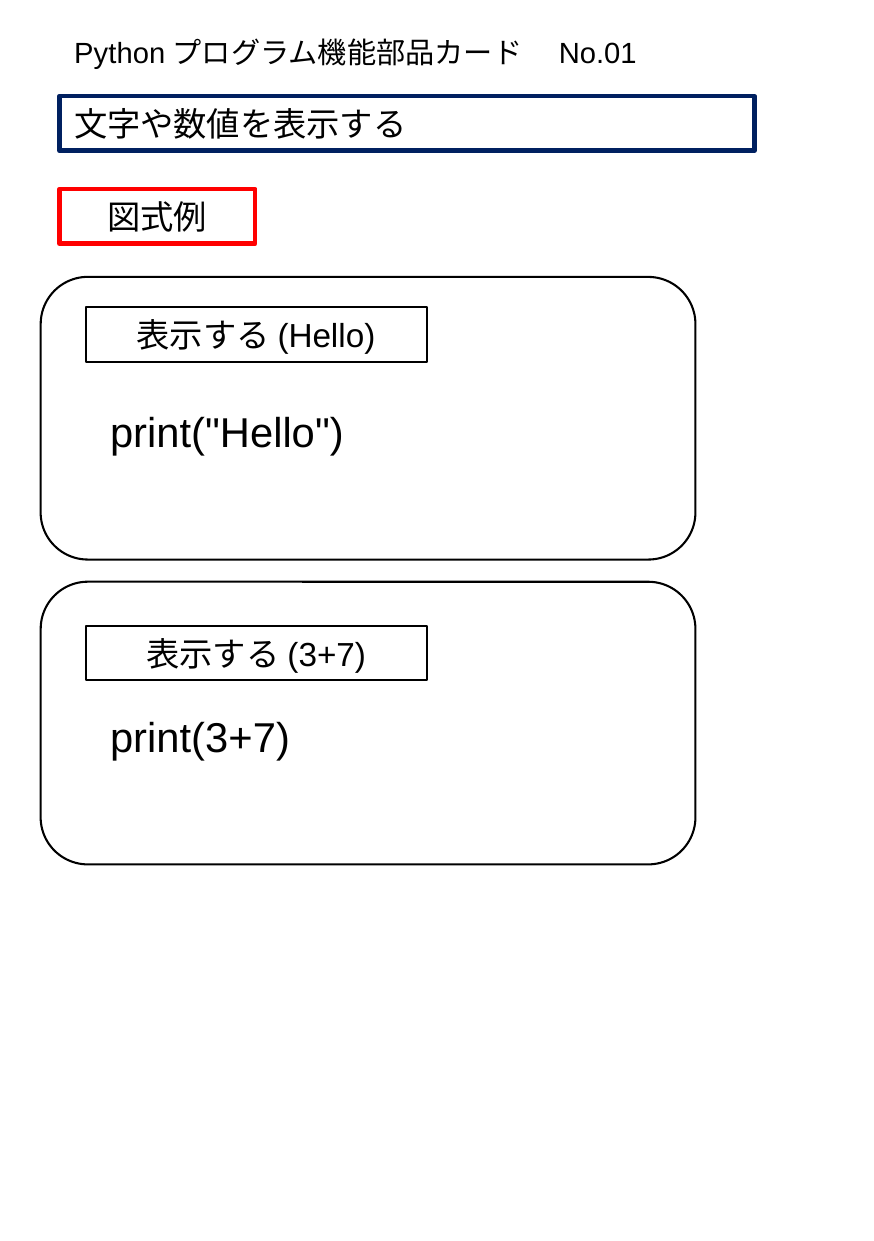

Pythonプログラム機能部品カード　No.01
文字や数値を表示する
図式例

print("Hello")
表示する(Hello)

print(3+7)
表示する(3+7)